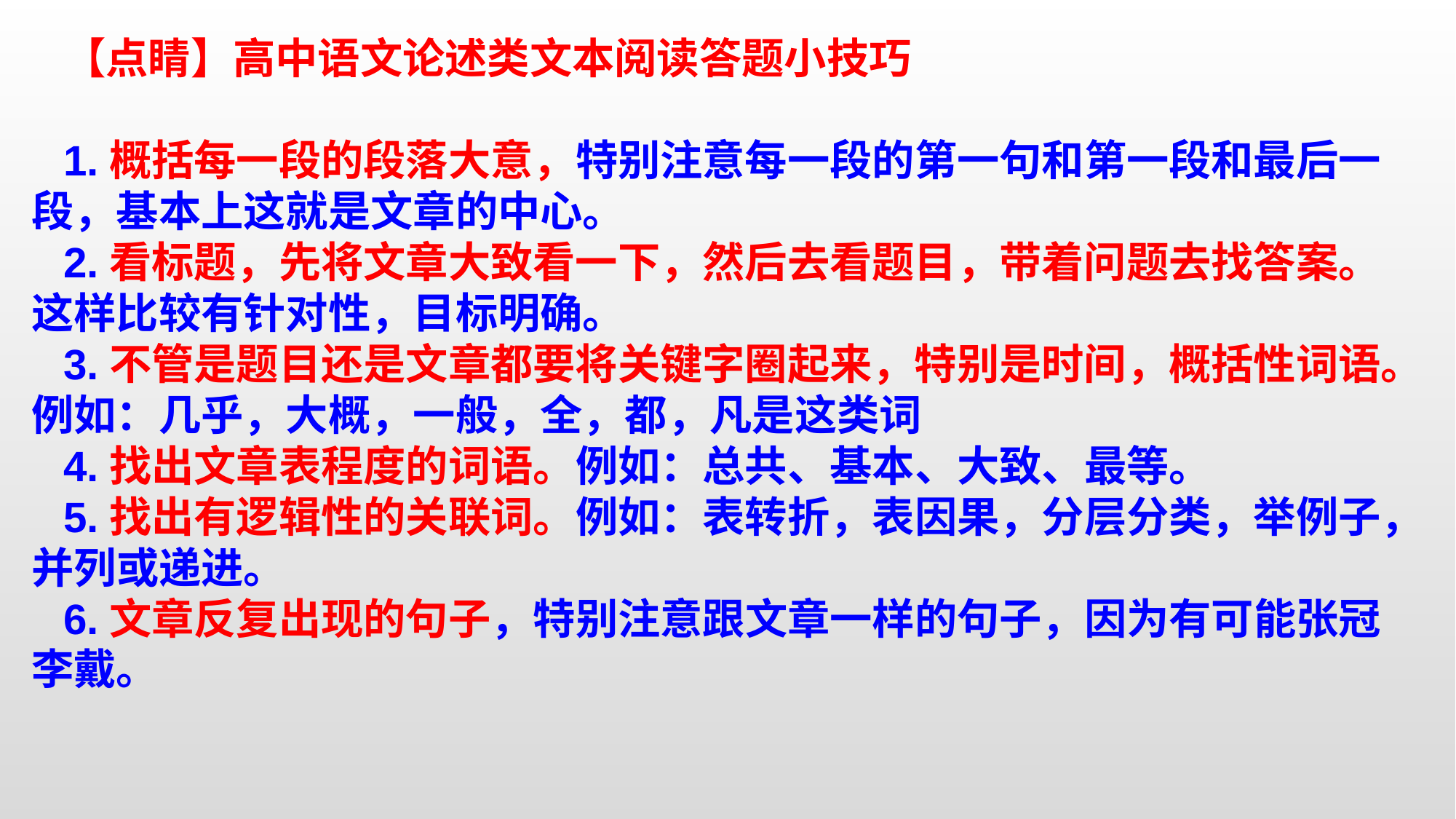

【点睛】高中语文论述类文本阅读答题小技巧

1.概括每一段的段落大意，特别注意每一段的第一句和第一段和最后一段，基本上这就是文章的中心。2.看标题，先将文章大致看一下，然后去看题目，带着问题去找答案。这样比较有针对性，目标明确。3.不管是题目还是文章都要将关键字圈起来，特别是时间，概括性词语。例如：几乎，大概，一般，全，都，凡是这类词4.找出文章表程度的词语。例如：总共、基本、大致、最等。5.找出有逻辑性的关联词。例如：表转折，表因果，分层分类，举例子，并列或递进。6.文章反复出现的句子，特别注意跟文章一样的句子，因为有可能张冠李戴。